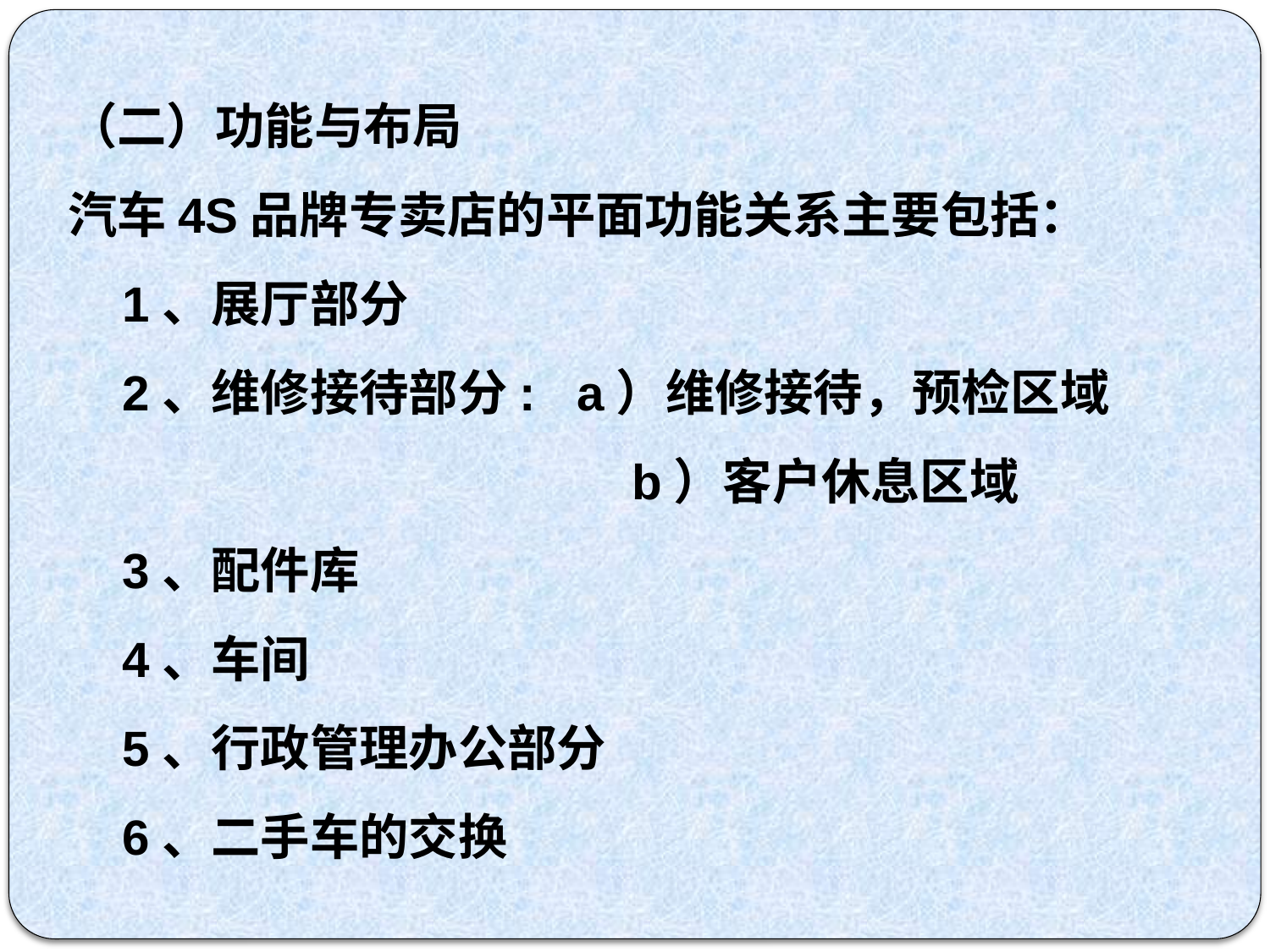

（二）功能与布局
汽车4S品牌专卖店的平面功能关系主要包括：
    1、展厅部分
    2、维修接待部分:   a）维修接待，预检区域
                                         b）客户休息区域
    3、配件库
    4、车间
    5、行政管理办公部分
    6、二手车的交换